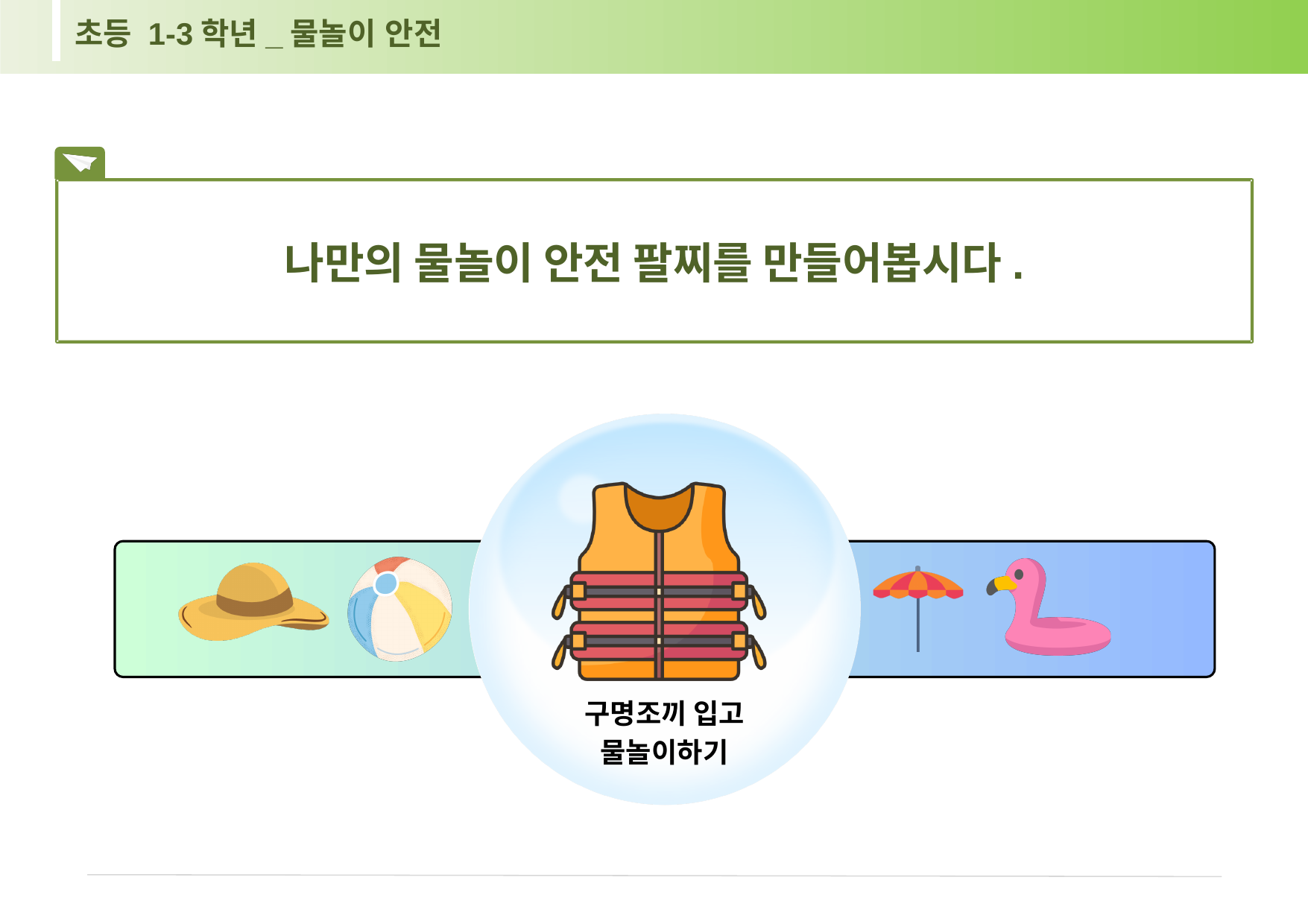

초등 1-3학년_물놀이 안전

나만의 물놀이 안전 팔찌를 만들어봅시다.

구명조끼 입고 물놀이하기